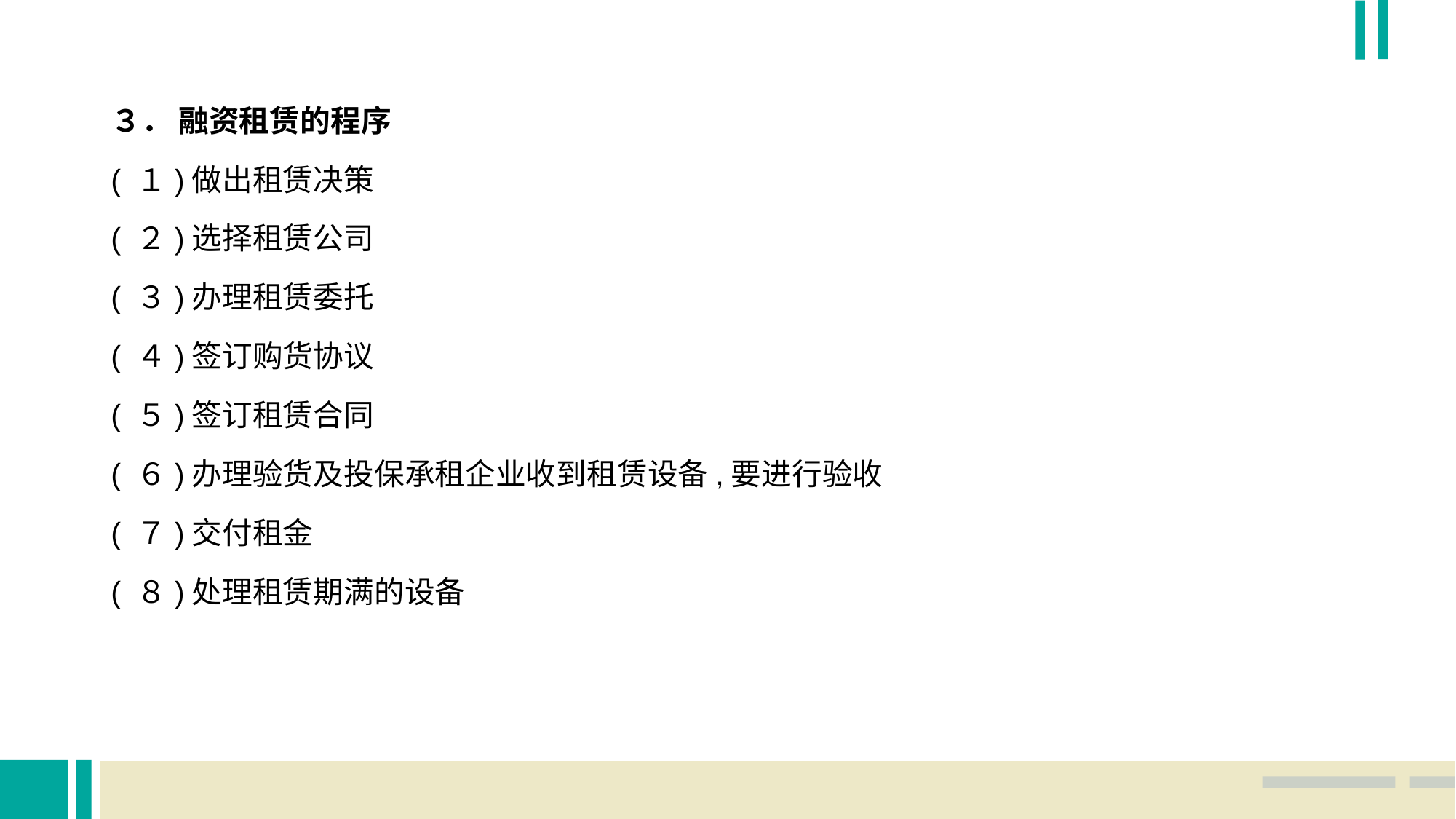

３． 融资租赁的程序
( １)做出租赁决策
( ２)选择租赁公司
( ３)办理租赁委托
( ４)签订购货协议
( ５)签订租赁合同
( ６)办理验货及投保承租企业收到租赁设备,要进行验收
( ７)交付租金
( ８)处理租赁期满的设备